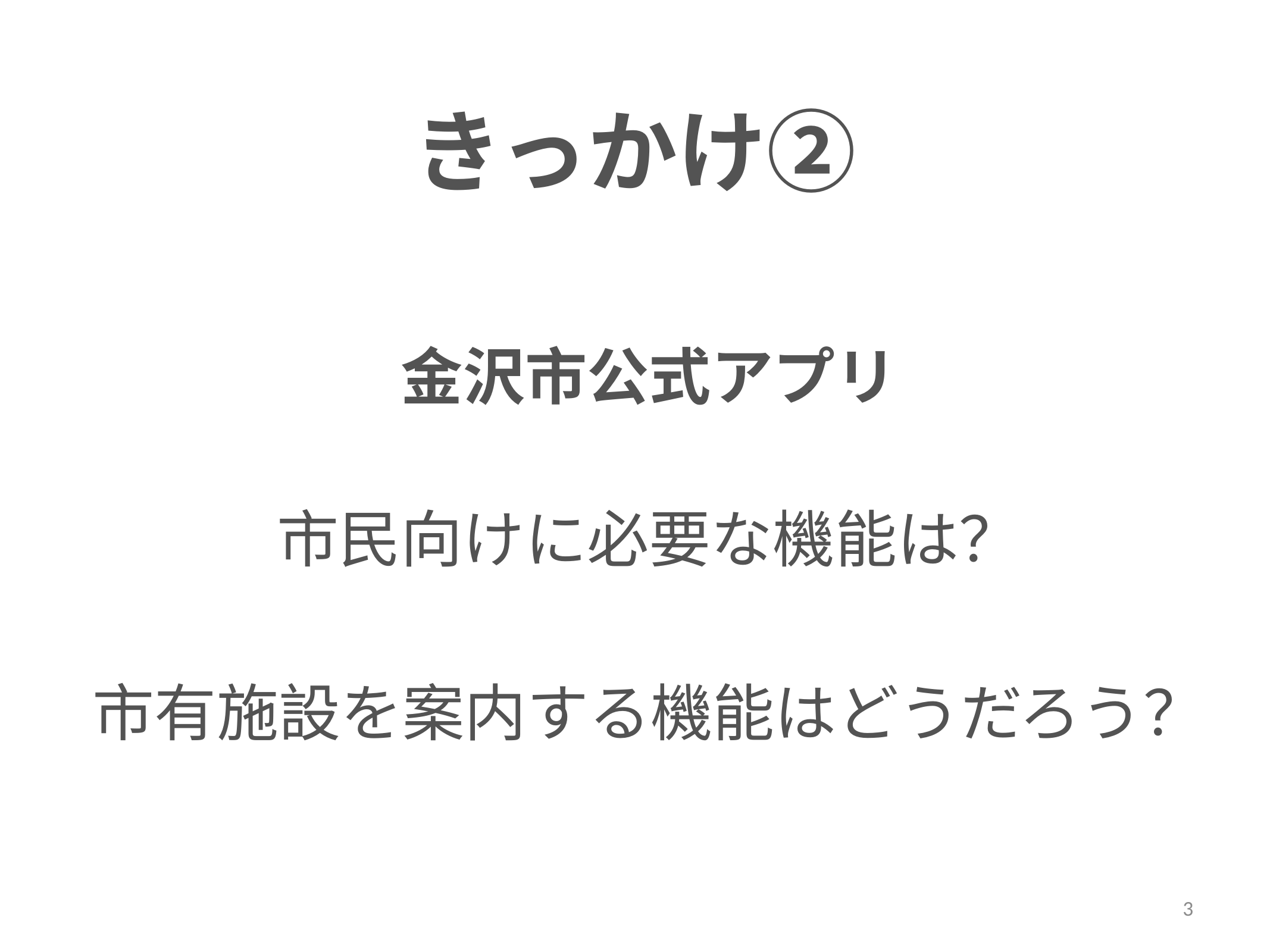

# きっかけ②
 金沢市公式アプリ
 市民向けに必要な機能は？
 市有施設を案内する機能はどうだろう？
3